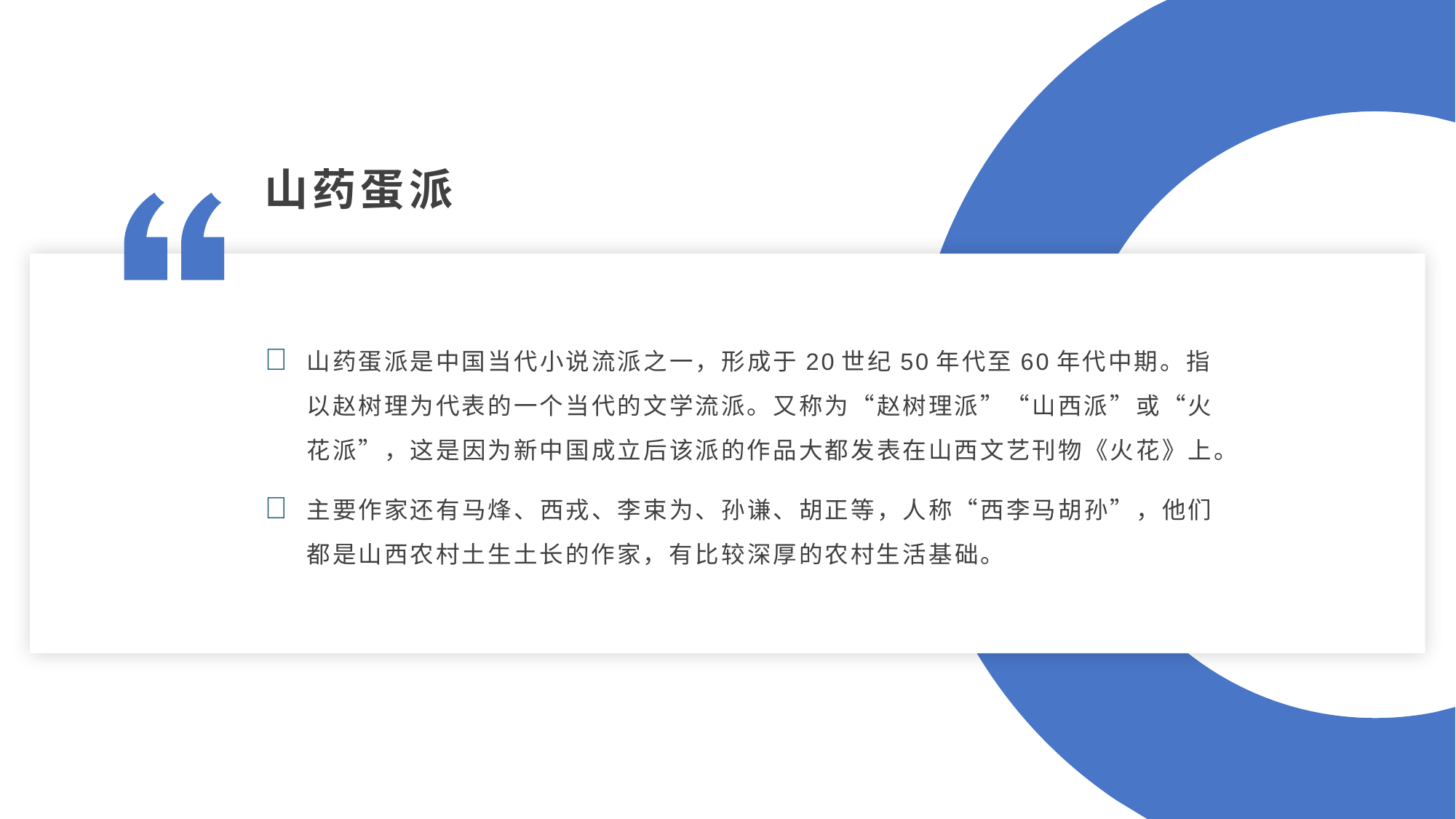

山药蛋派

山药蛋派是中国当代小说流派之一，形成于20世纪50年代至60年代中期。指以赵树理为代表的一个当代的文学流派。又称为“赵树理派”“山西派”或“火花派”，这是因为新中国成立后该派的作品大都发表在山西文艺刊物《火花》上。
主要作家还有马烽、西戎、李束为、孙谦、胡正等，人称“西李马胡孙”，他们都是山西农村土生土长的作家，有比较深厚的农村生活基础。